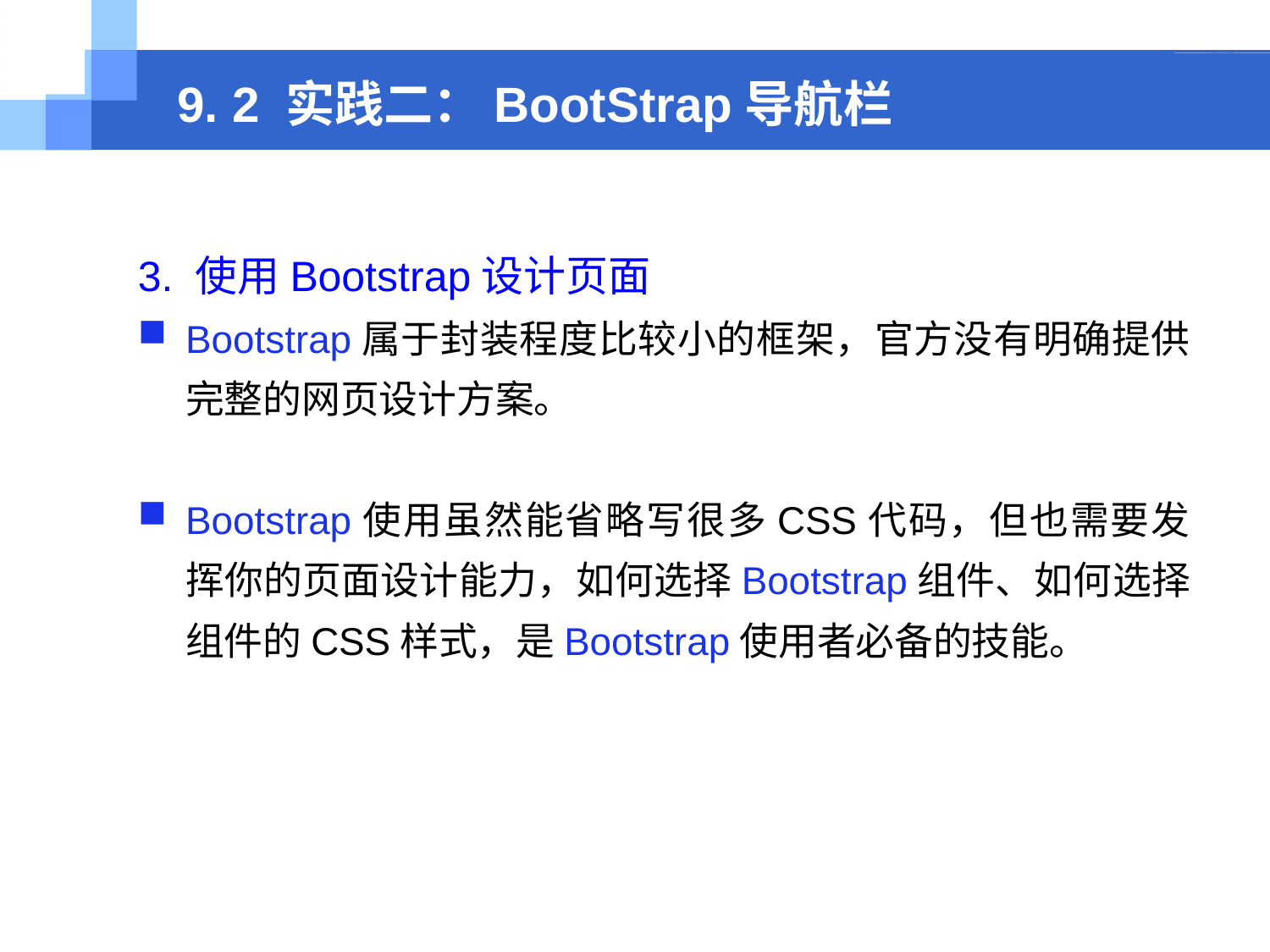

9. 2 实践二：BootStrap导航栏
3. 使用Bootstrap设计页面
Bootstrap属于封装程度比较小的框架，官方没有明确提供完整的网页设计方案。

Bootstrap使用虽然能省略写很多CSS代码，但也需要发挥你的页面设计能力，如何选择Bootstrap组件、如何选择组件的CSS样式，是Bootstrap使用者必备的技能。